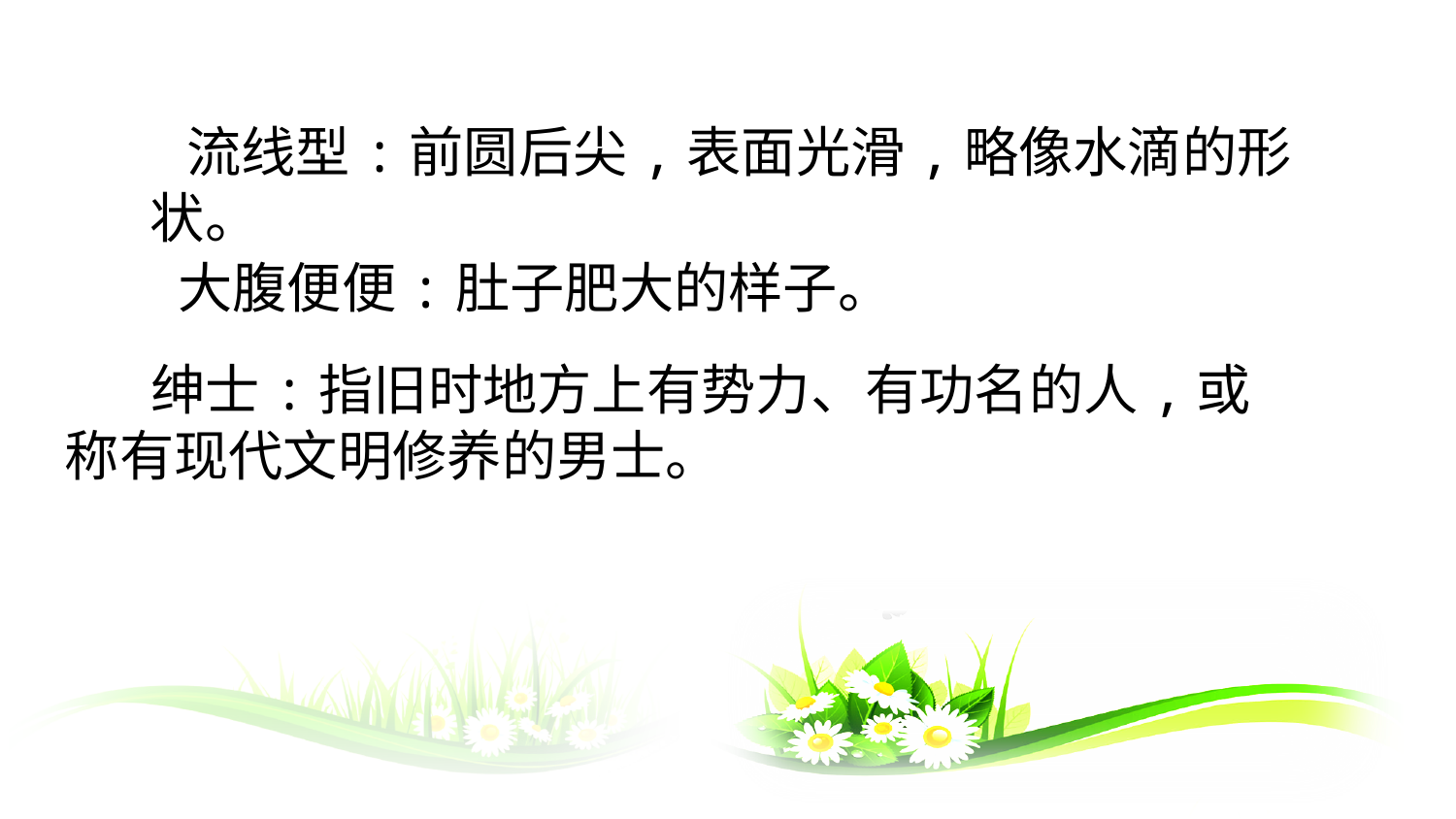

流线型:前圆后尖,表面光滑,略像水滴的形状。
大腹便便:肚子肥大的样子。
   绅士:指旧时地方上有势力、有功名的人,或称有现代文明修养的男士。